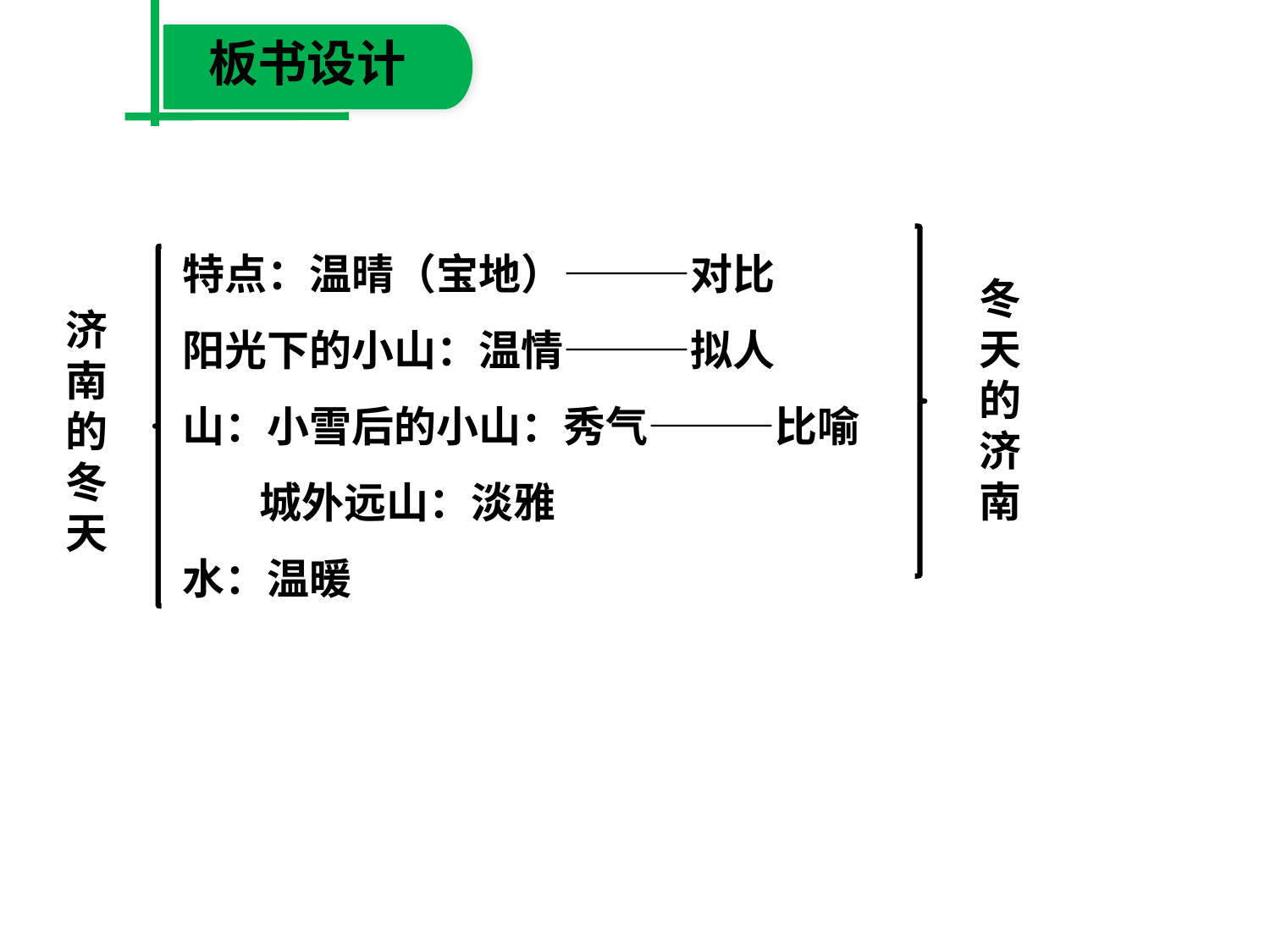

板书设计
特点：温晴（宝地）———对比
阳光下的小山：温情———拟人
山：小雪后的小山：秀气———比喻
       城外远山：淡雅
水：温暖

冬
天
的
济
南
济
南
的
冬
天